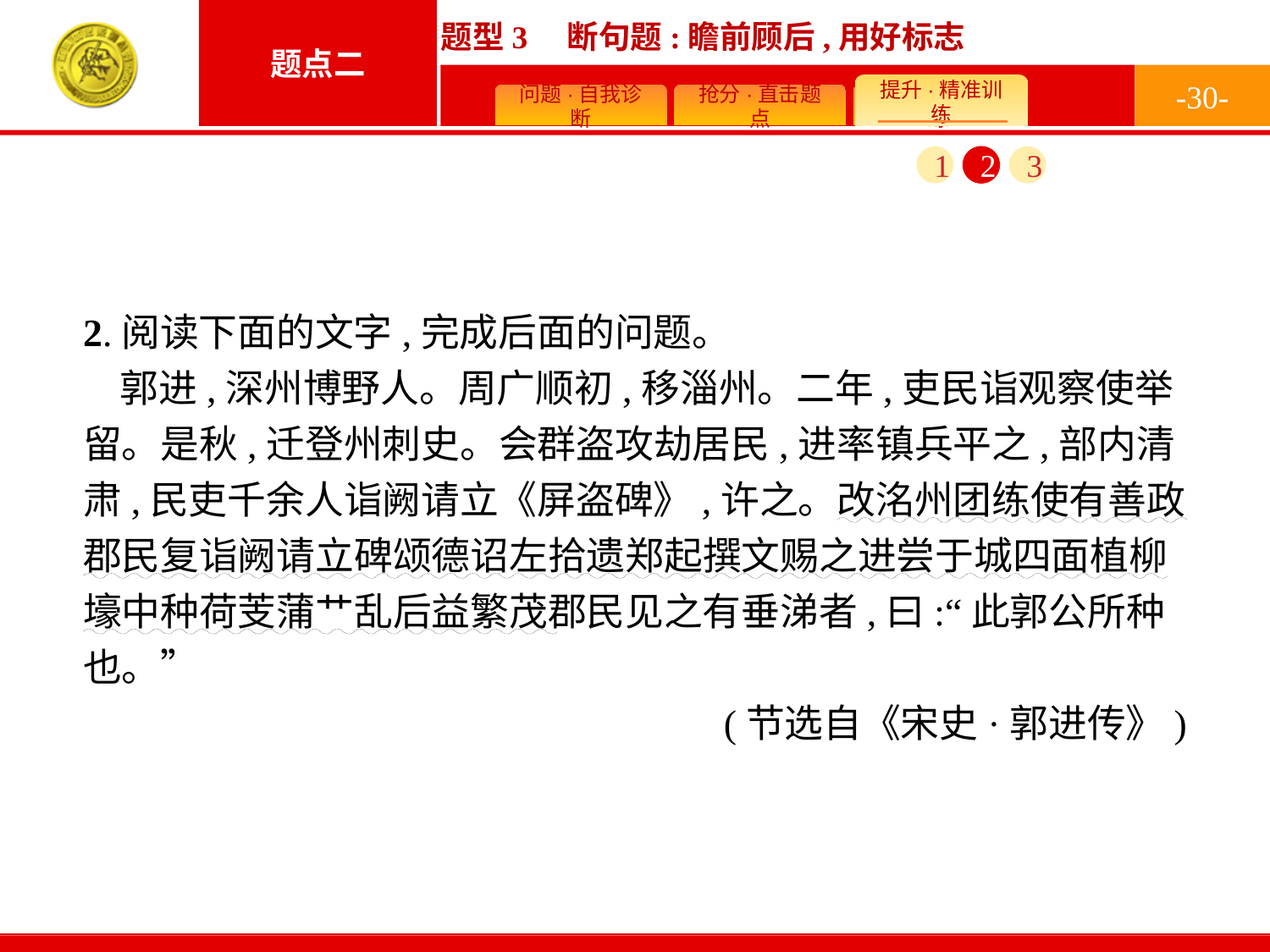

-30-
1
2
3
2.阅读下面的文字,完成后面的问题。
郭进,深州博野人。周广顺初,移淄州。二年,吏民诣观察使举留。是秋,迁登州刺史。会群盗攻劫居民,进率镇兵平之,部内清肃,民吏千余人诣阙请立《屏盗碑》,许之。改洺州团练使有善政郡民复诣阙请立碑颂德诏左拾遗郑起撰文赐之进尝于城四面植柳壕中种荷芰蒲艹乱后益繁茂郡民见之有垂涕者,曰:“此郭公所种也。”
(节选自《宋史·郭进传》)